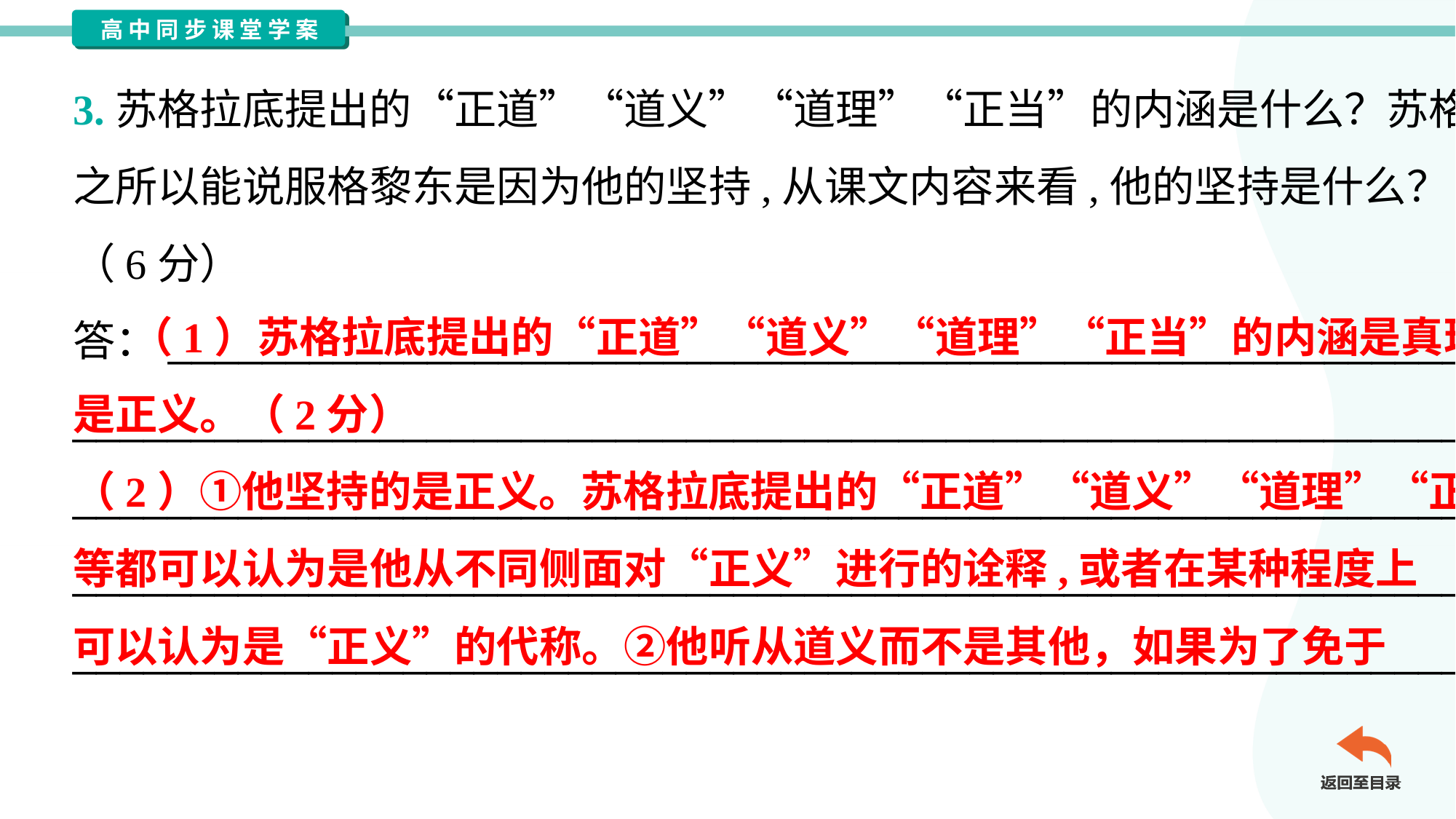

3.苏格拉底提出的“正道”“道义”“道理”“正当”的内涵是什么？苏格拉底
之所以能说服格黎东是因为他的坚持,从课文内容来看,他的坚持是什么？
（6分）
答：_________________________________________________________
_____________________________________________________________
_____________________________________________________________
_____________________________________________________________
_____________________________________________________________
     （1）苏格拉底提出的“正道”“道义”“道理”“正当”的内涵是真理，
是正义。（2分）
（2）①他坚持的是正义。苏格拉底提出的“正道”“道义”“道理”“正当”
等都可以认为是他从不同侧面对“正义”进行的诠释,或者在某种程度上
可以认为是“正义”的代称。②他听从道义而不是其他，如果为了免于